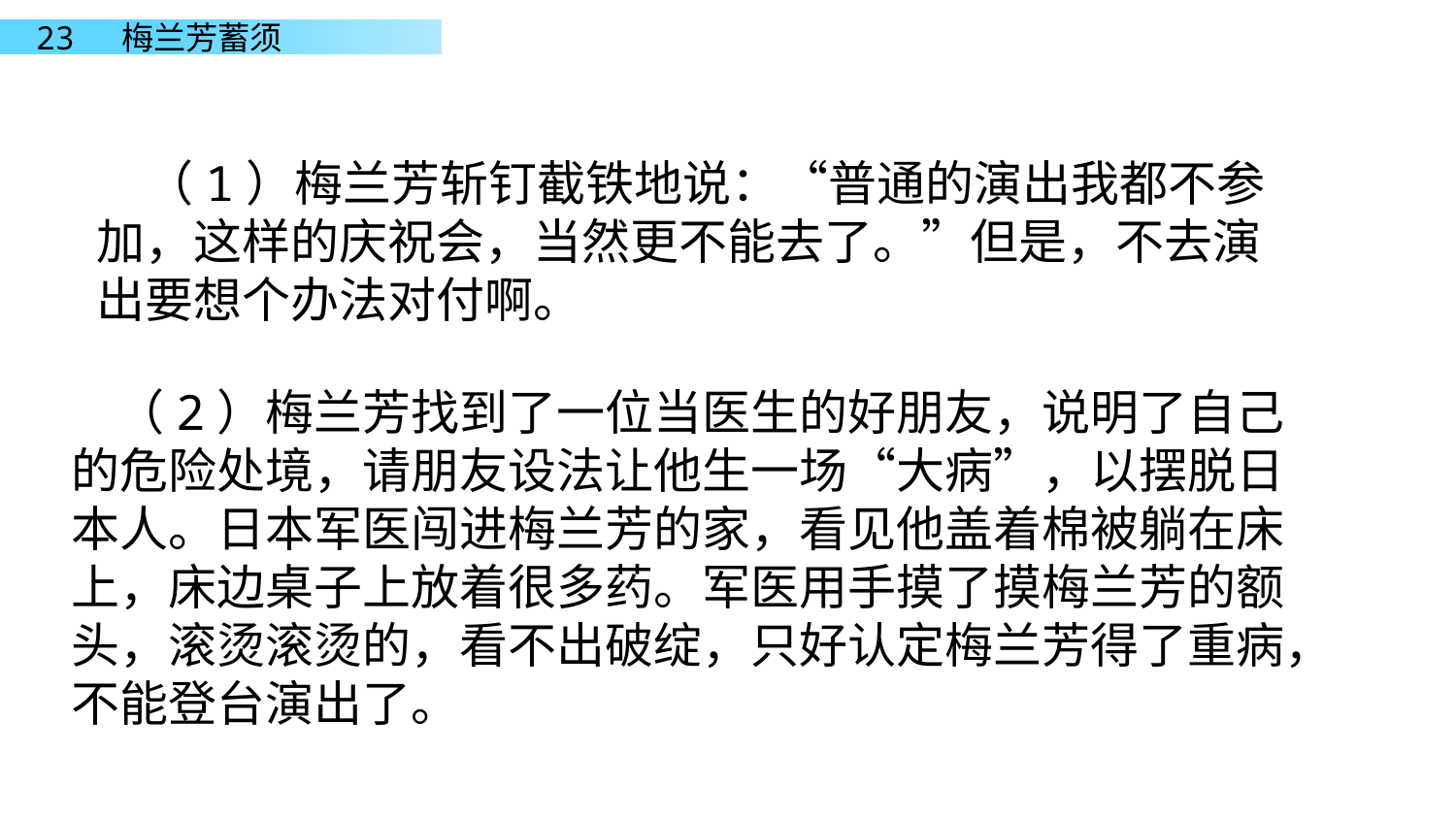

（1）梅兰芳斩钉截铁地说：“普通的演出我都不参加，这样的庆祝会，当然更不能去了。”但是，不去演出要想个办法对付啊。
   （2）梅兰芳找到了一位当医生的好朋友，说明了自己的危险处境，请朋友设法让他生一场“大病”，以摆脱日本人。日本军医闯进梅兰芳的家，看见他盖着棉被躺在床上，床边桌子上放着很多药。军医用手摸了摸梅兰芳的额头，滚烫滚烫的，看不出破绽，只好认定梅兰芳得了重病，不能登台演出了。